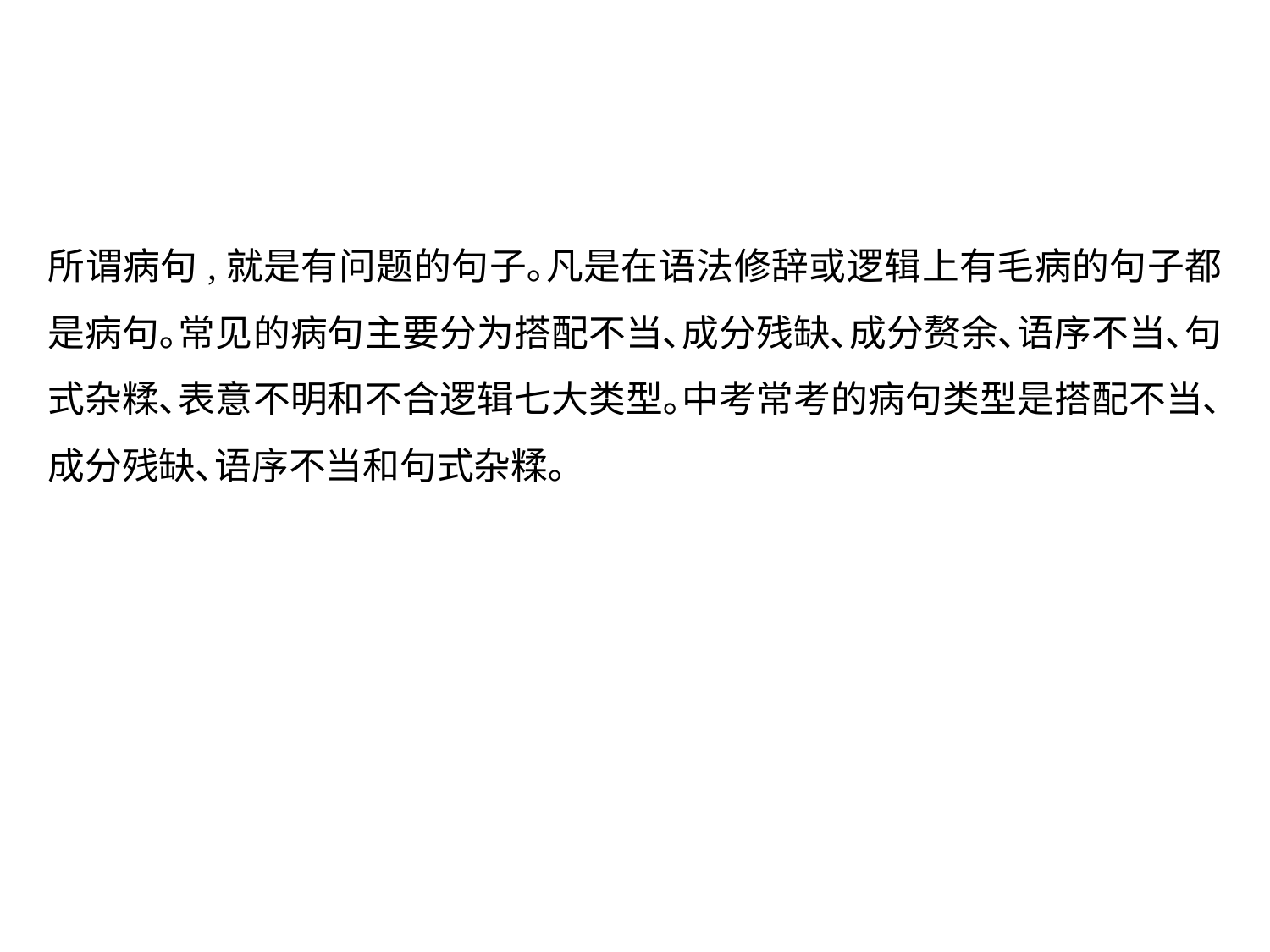

所谓病句,就是有问题的句子｡凡是在语法修辞或逻辑上有毛病的句子都是病句｡常见的病句主要分为搭配不当､成分残缺､成分赘余､语序不当､句式杂糅､表意不明和不合逻辑七大类型｡中考常考的病句类型是搭配不当､成分残缺､语序不当和句式杂糅｡